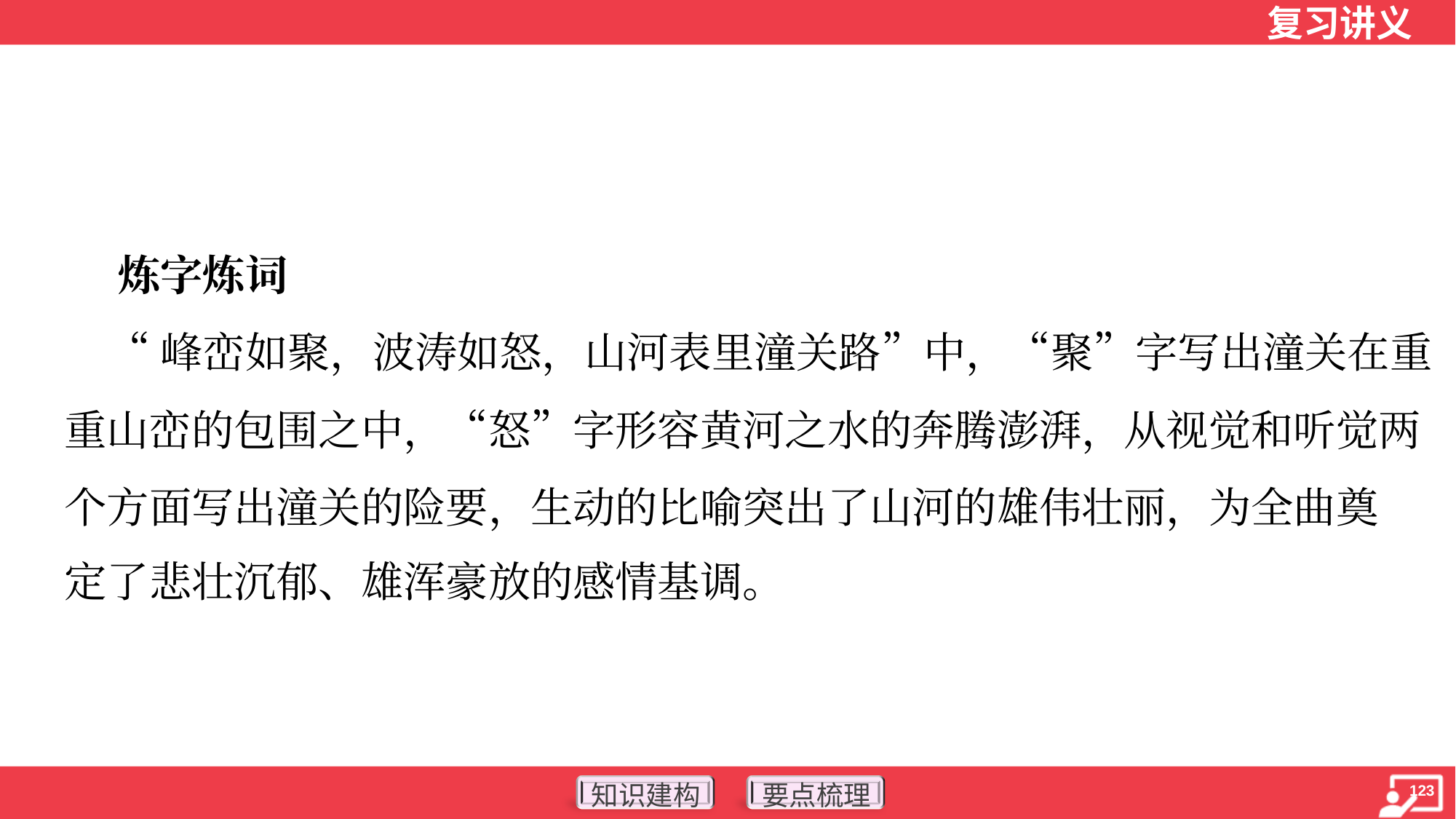

炼字炼词
    “峰峦如聚，波涛如怒，山河表里潼关路”中，“聚”字写出潼关在重
重山峦的包围之中，“怒”字形容黄河之水的奔腾澎湃，从视觉和听觉两
个方面写出潼关的险要，生动的比喻突出了山河的雄伟壮丽，为全曲奠
定了悲壮沉郁、雄浑豪放的感情基调。